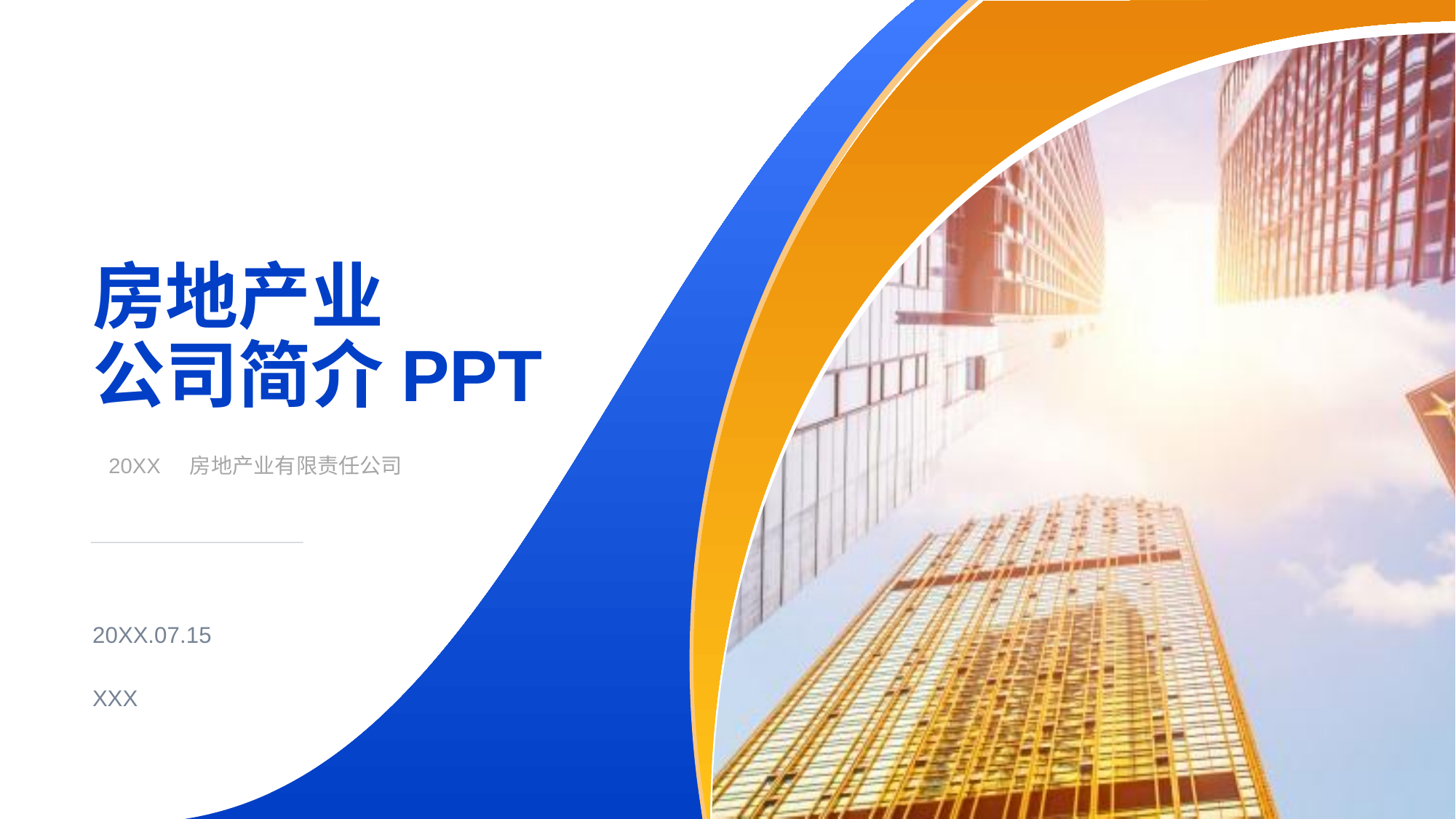

# 房地产业 公司简介PPT
    20XX    房地产业有限责任公司
20XX.07.15
XXX